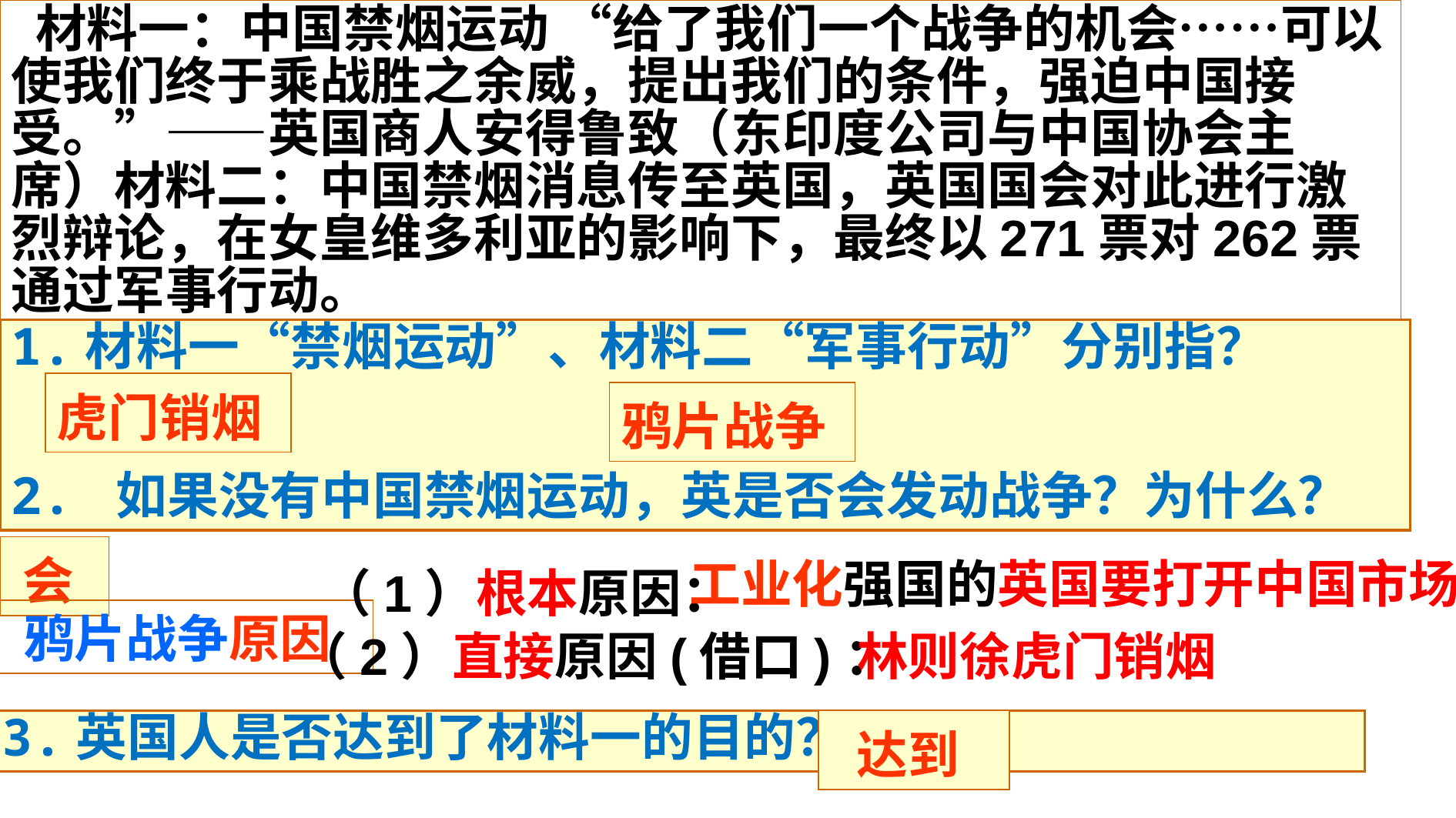

材料一：中国禁烟运动 “给了我们一个战争的机会……可以使我们终于乘战胜之余威，提出我们的条件，强迫中国接受。”——英国商人安得鲁致（东印度公司与中国协会主席）材料二：中国禁烟消息传至英国，英国国会对此进行激烈辩论，在女皇维多利亚的影响下，最终以271票对262票通过军事行动。
1.材料一“禁烟运动”、材料二“军事行动”分别指？

2. 如果没有中国禁烟运动，英是否会发动战争？为什么？
虎门销烟
鸦片战争
会
工业化强国的英国要打开中国市场
（1）根本原因：
鸦片战争原因
（2）直接原因(借口)：
林则徐虎门销烟
达到
3.英国人是否达到了材料一的目的？